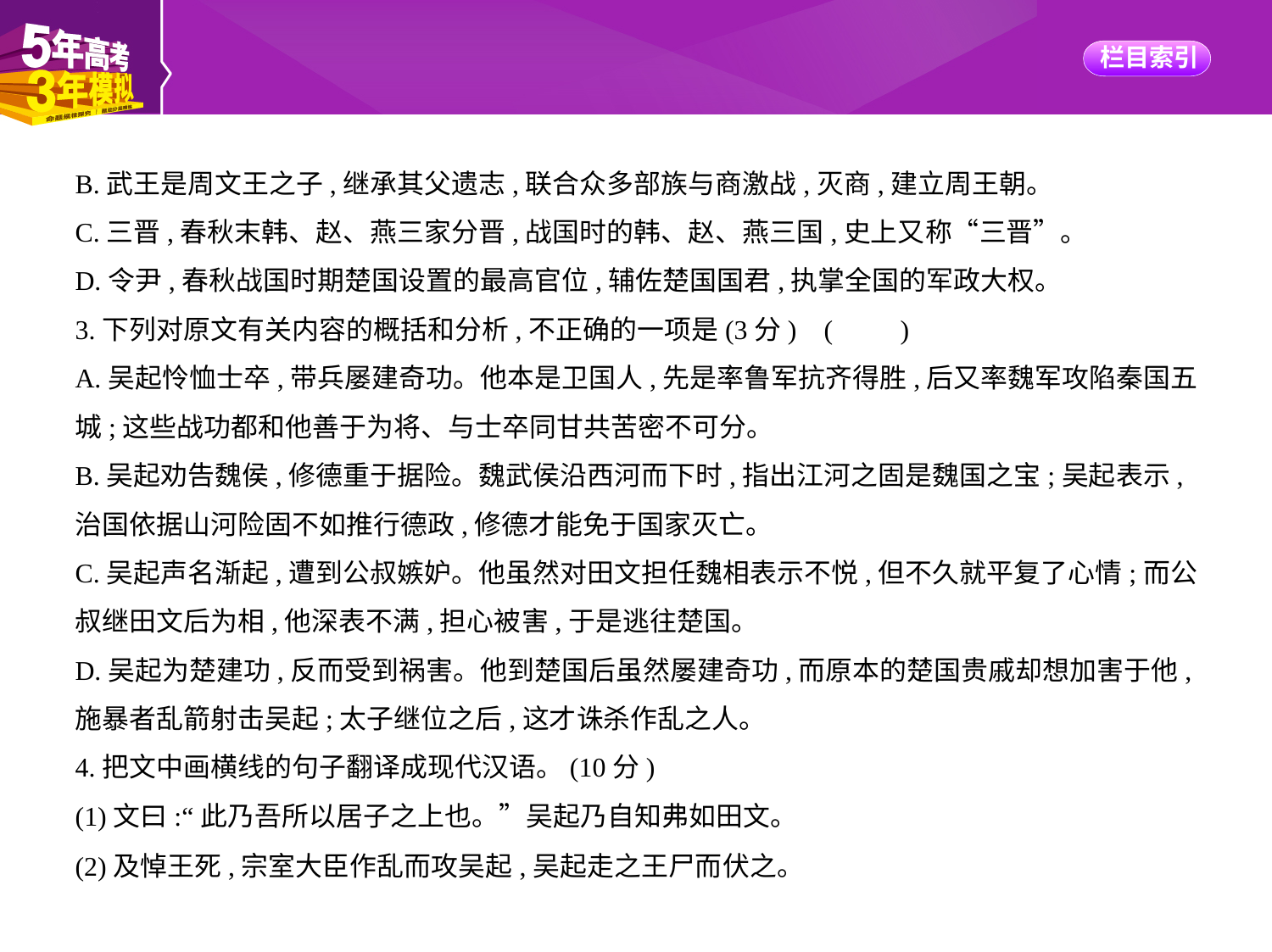

B.武王是周文王之子,继承其父遗志,联合众多部族与商激战,灭商,建立周王朝。
C.三晋,春秋末韩、赵、燕三家分晋,战国时的韩、赵、燕三国,史上又称“三晋”。
D.令尹,春秋战国时期楚国设置的最高官位,辅佐楚国国君,执掌全国的军政大权。
3.下列对原文有关内容的概括和分析,不正确的一项是(3分) (　　)
A.吴起怜恤士卒,带兵屡建奇功。他本是卫国人,先是率鲁军抗齐得胜,后又率魏军攻陷秦国五
城;这些战功都和他善于为将、与士卒同甘共苦密不可分。
B.吴起劝告魏侯,修德重于据险。魏武侯沿西河而下时,指出江河之固是魏国之宝;吴起表示,
治国依据山河险固不如推行德政,修德才能免于国家灭亡。
C.吴起声名渐起,遭到公叔嫉妒。他虽然对田文担任魏相表示不悦,但不久就平复了心情;而公
叔继田文后为相,他深表不满,担心被害,于是逃往楚国。
D.吴起为楚建功,反而受到祸害。他到楚国后虽然屡建奇功,而原本的楚国贵戚却想加害于他,
施暴者乱箭射击吴起;太子继位之后,这才诛杀作乱之人。
4.把文中画横线的句子翻译成现代汉语。(10分)
(1)文曰:“此乃吾所以居子之上也。”吴起乃自知弗如田文。
(2)及悼王死,宗室大臣作乱而攻吴起,吴起走之王尸而伏之。